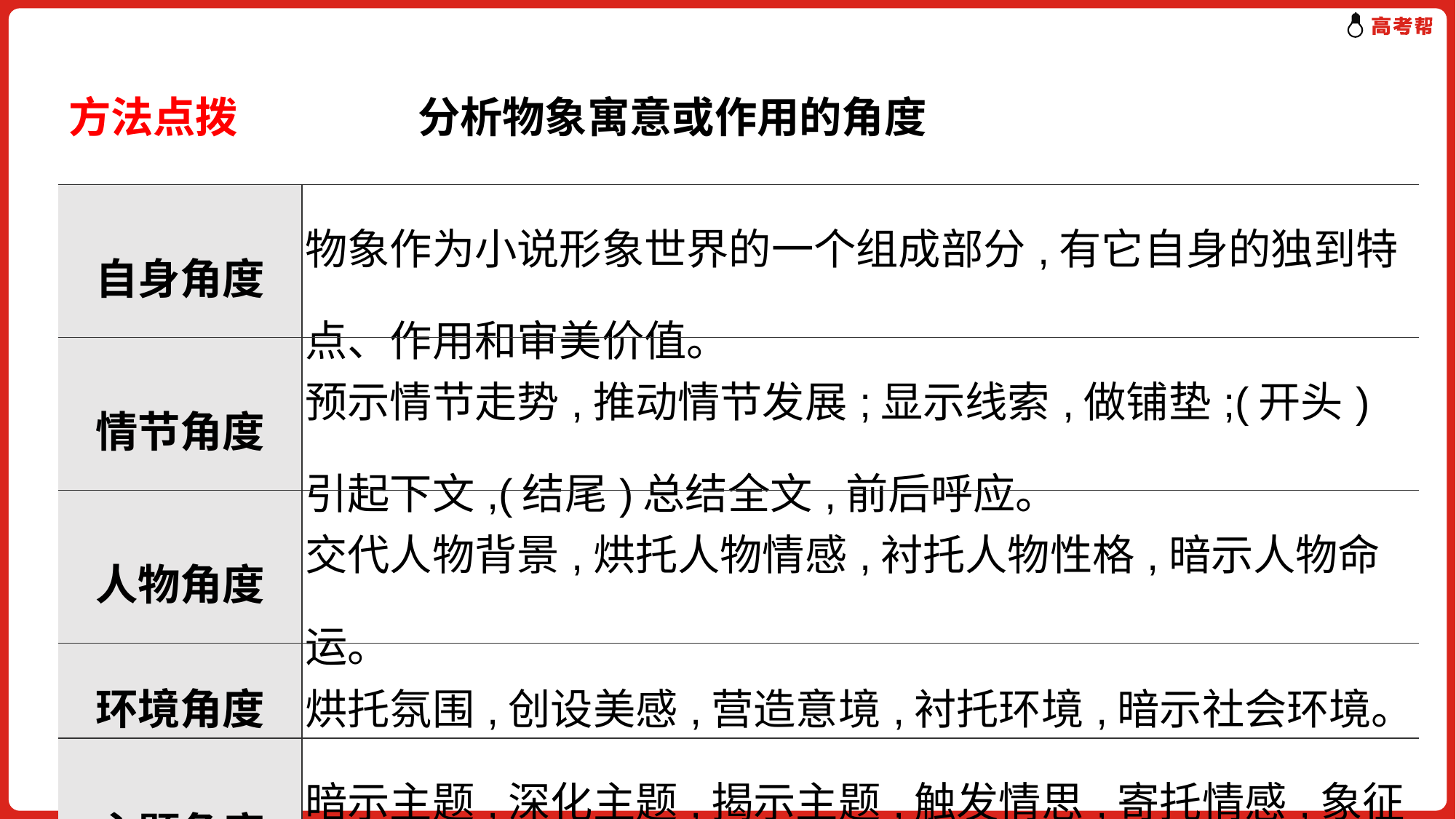

方法点拨                   分析物象寓意或作用的角度
| 自身角度 | 物象作为小说形象世界的一个组成部分,有它自身的独到特点、作用和审美价值。 |
| --- | --- |
| 情节角度 | 预示情节走势,推动情节发展;显示线索,做铺垫;(开头)引起下文,(结尾)总结全文,前后呼应。 |
| 人物角度 | 交代人物背景,烘托人物情感,衬托人物性格,暗示人物命运。 |
| 环境角度 | 烘托氛围,创设美感,营造意境,衬托环境,暗示社会环境。 |
| 主题角度 | 暗示主题,深化主题,揭示主题,触发情思,寄托情感,象征意义。 |